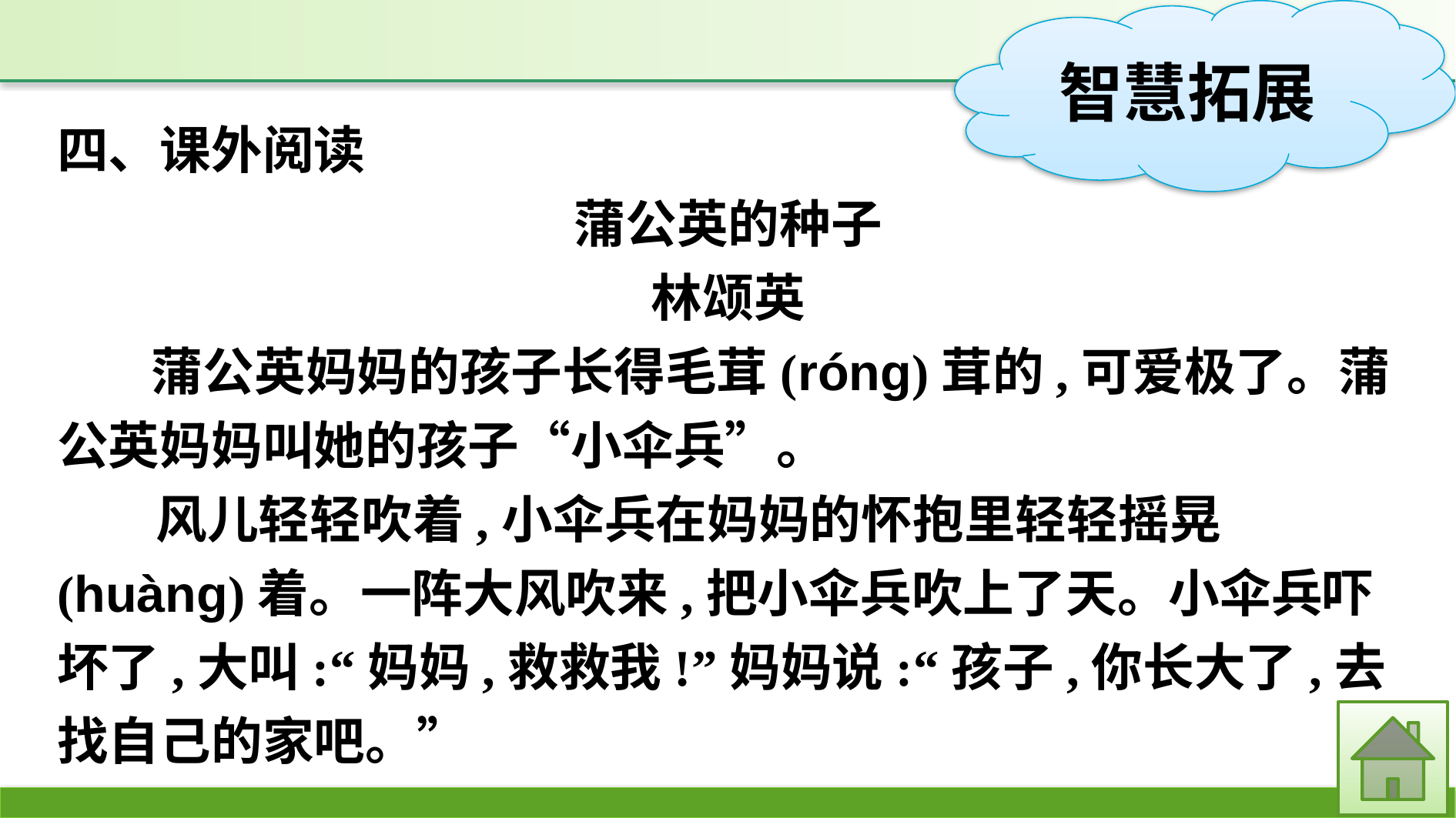

四、课外阅读
蒲公英的种子
林颂英
       蒲公英妈妈的孩子长得毛茸(róng)茸的,可爱极了。蒲公英妈妈叫她的孩子“小伞兵”。
   风儿轻轻吹着,小伞兵在妈妈的怀抱里轻轻摇晃(huàng)着。一阵大风吹来,把小伞兵吹上了天。小伞兵吓坏了,大叫:“妈妈,救救我!”妈妈说:“孩子,你长大了,去找自己的家吧。”